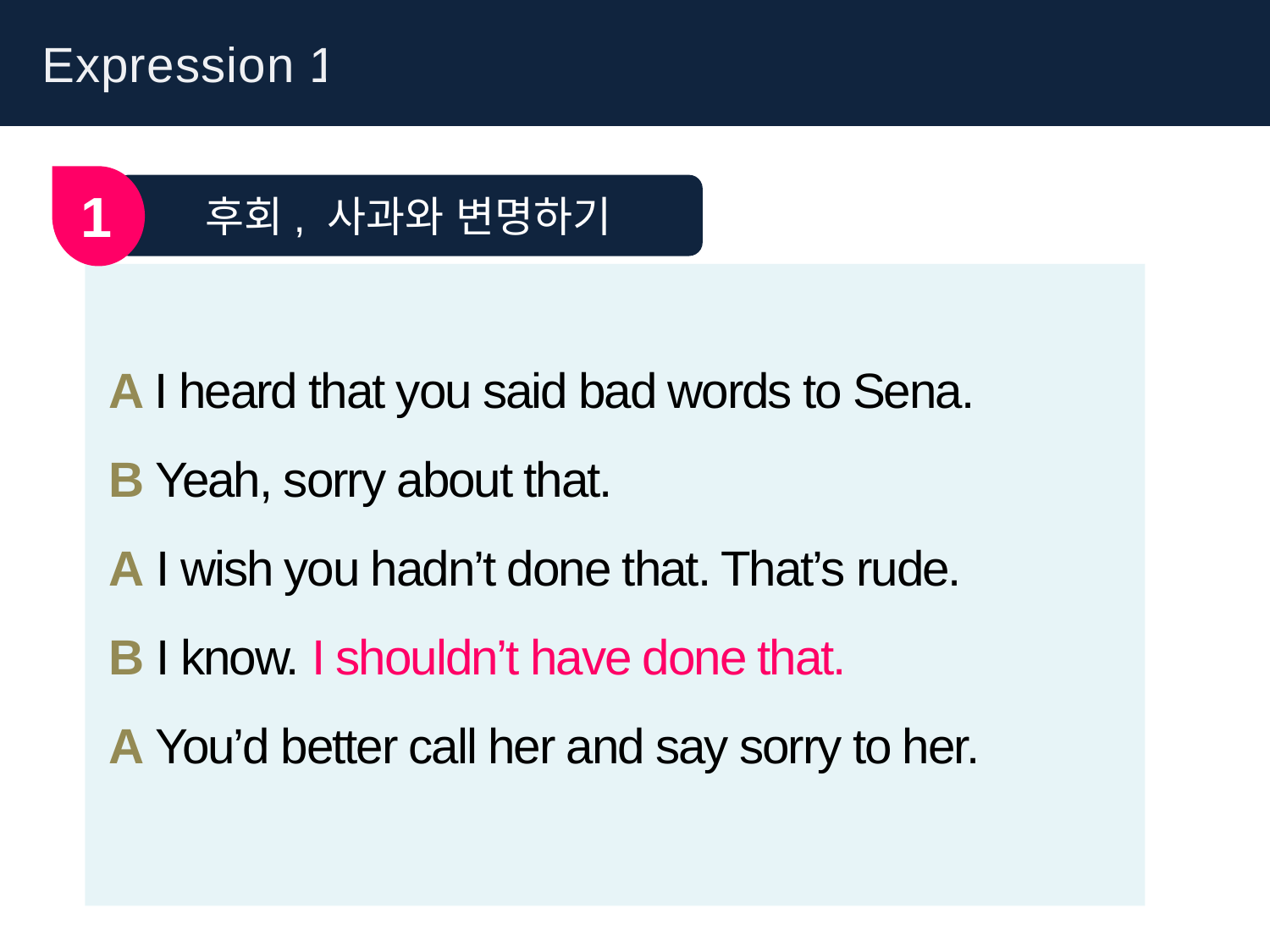

Expression 1

1
후회, 사과와 변명하기

A I heard that you said bad words to Sena.
B Yeah, sorry about that.
A I wish you hadn’t done that. That’s rude.
B I know. I shouldn’t have done that.
A You’d better call her and say sorry to her.